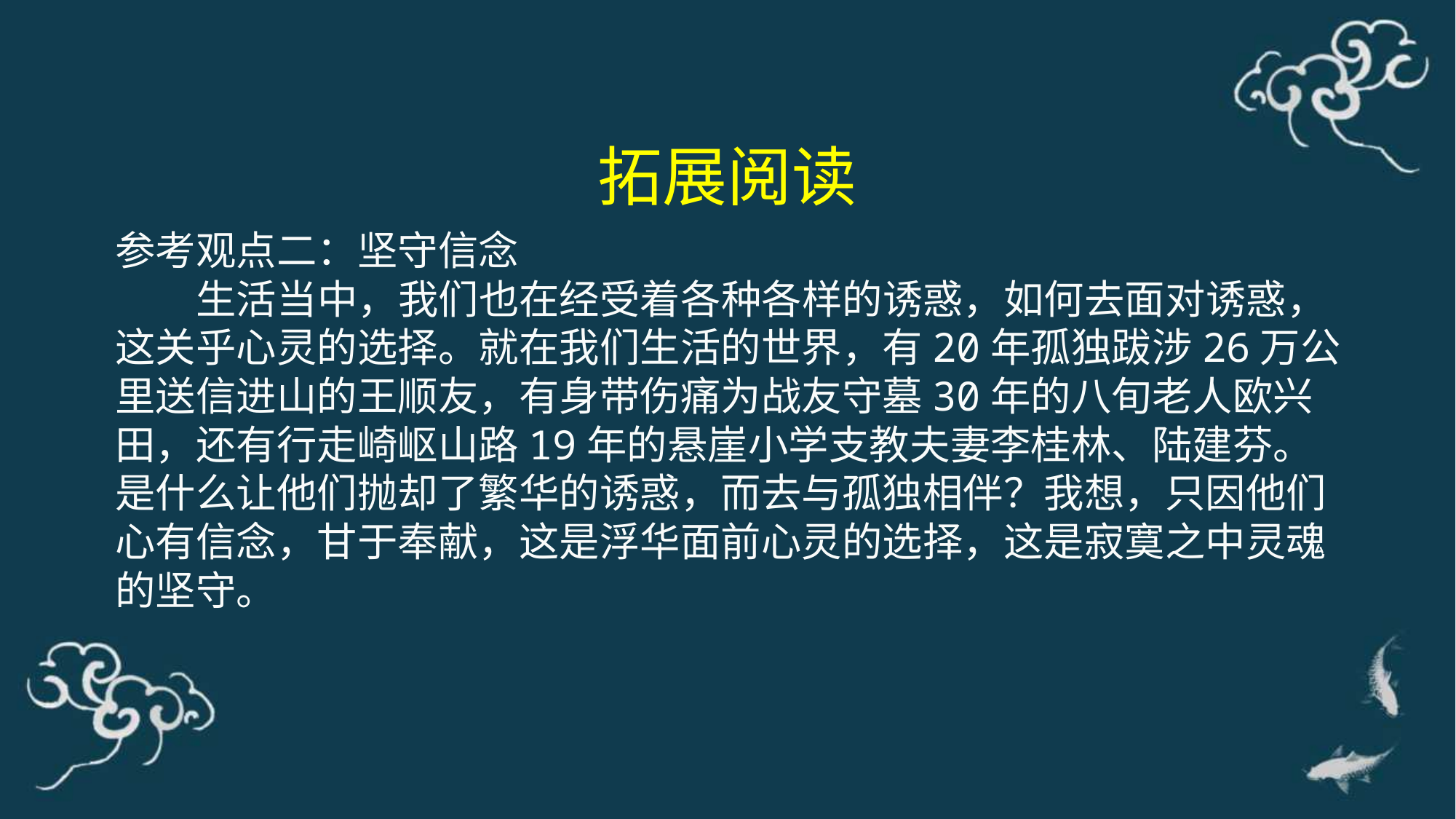

拓展阅读
参考观点二：坚守信念
生活当中，我们也在经受着各种各样的诱惑，如何去面对诱惑，这关乎心灵的选择。就在我们生活的世界，有20年孤独跋涉26万公里送信进山的王顺友，有身带伤痛为战友守墓30年的八旬老人欧兴田，还有行走崎岖山路19年的悬崖小学支教夫妻李桂林、陆建芬。是什么让他们抛却了繁华的诱惑，而去与孤独相伴？我想，只因他们心有信念，甘于奉献，这是浮华面前心灵的选择，这是寂寞之中灵魂的坚守。